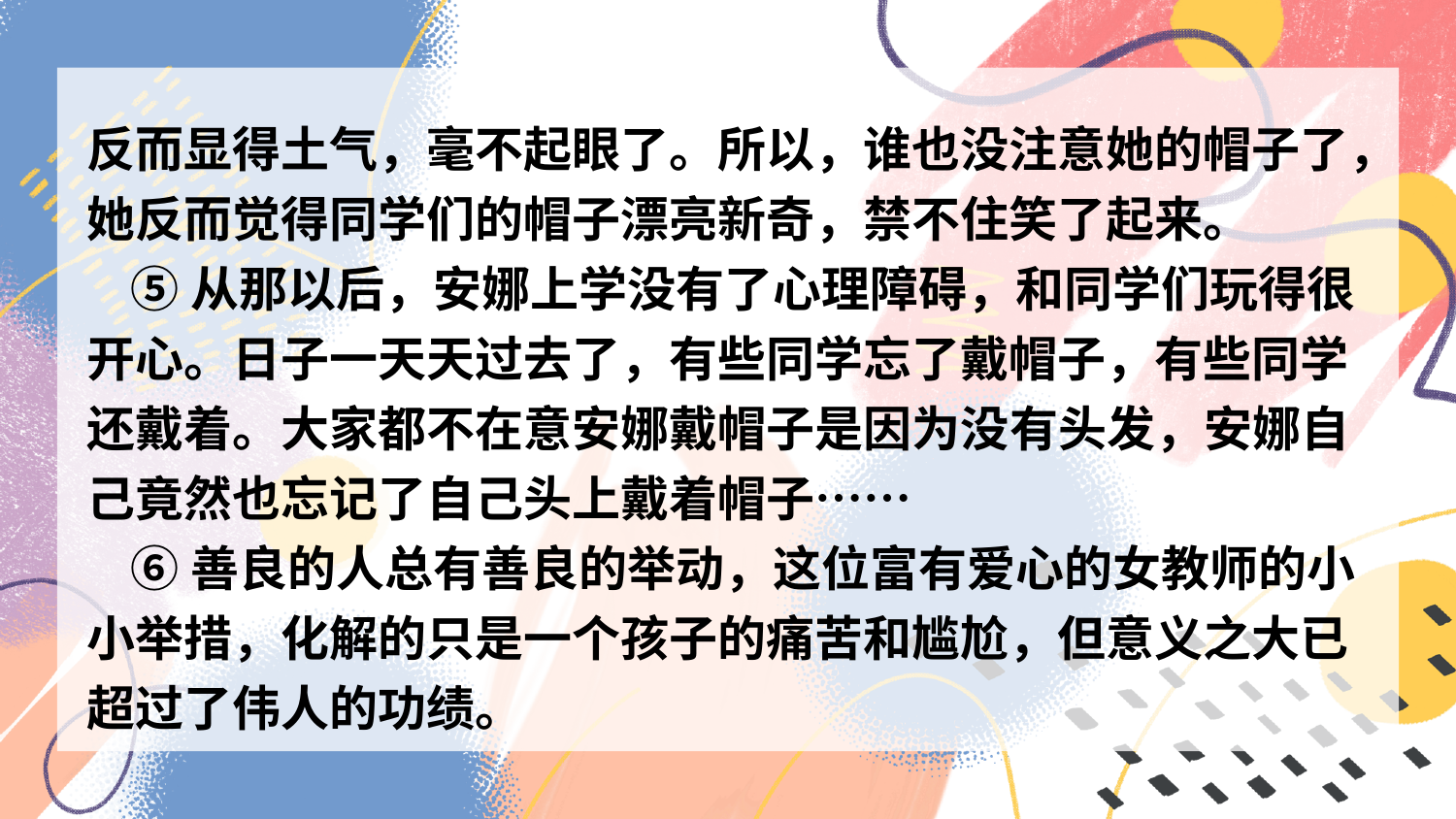

反而显得土气，毫不起眼了。所以，谁也没注意她的帽子了，她反而觉得同学们的帽子漂亮新奇，禁不住笑了起来。
    ⑤从那以后，安娜上学没有了心理障碍，和同学们玩得很开心。日子一天天过去了，有些同学忘了戴帽子，有些同学还戴着。大家都不在意安娜戴帽子是因为没有头发，安娜自己竟然也忘记了自己头上戴着帽子……
    ⑥善良的人总有善良的举动，这位富有爱心的女教师的小小举措，化解的只是一个孩子的痛苦和尴尬，但意义之大已超过了伟人的功绩。